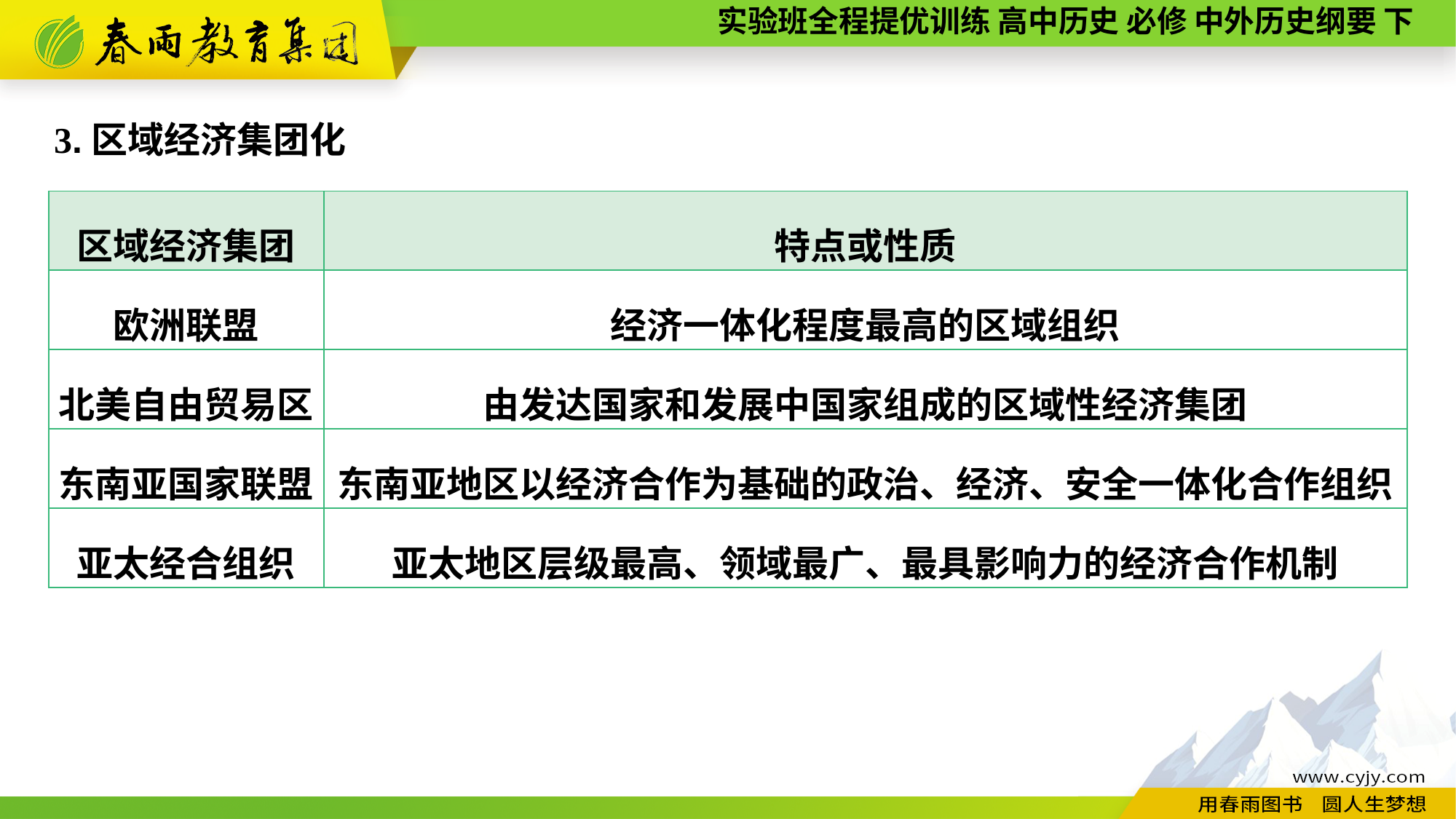

3.区域经济集团化
| 区域经济集团 | 特点或性质 |
| --- | --- |
| 欧洲联盟 | 经济一体化程度最高的区域组织 |
| 北美自由贸易区 | 由发达国家和发展中国家组成的区域性经济集团 |
| 东南亚国家联盟 | 东南亚地区以经济合作为基础的政治、经济、安全一体化合作组织 |
| 亚太经合组织 | 亚太地区层级最高、领域最广、最具影响力的经济合作机制 |